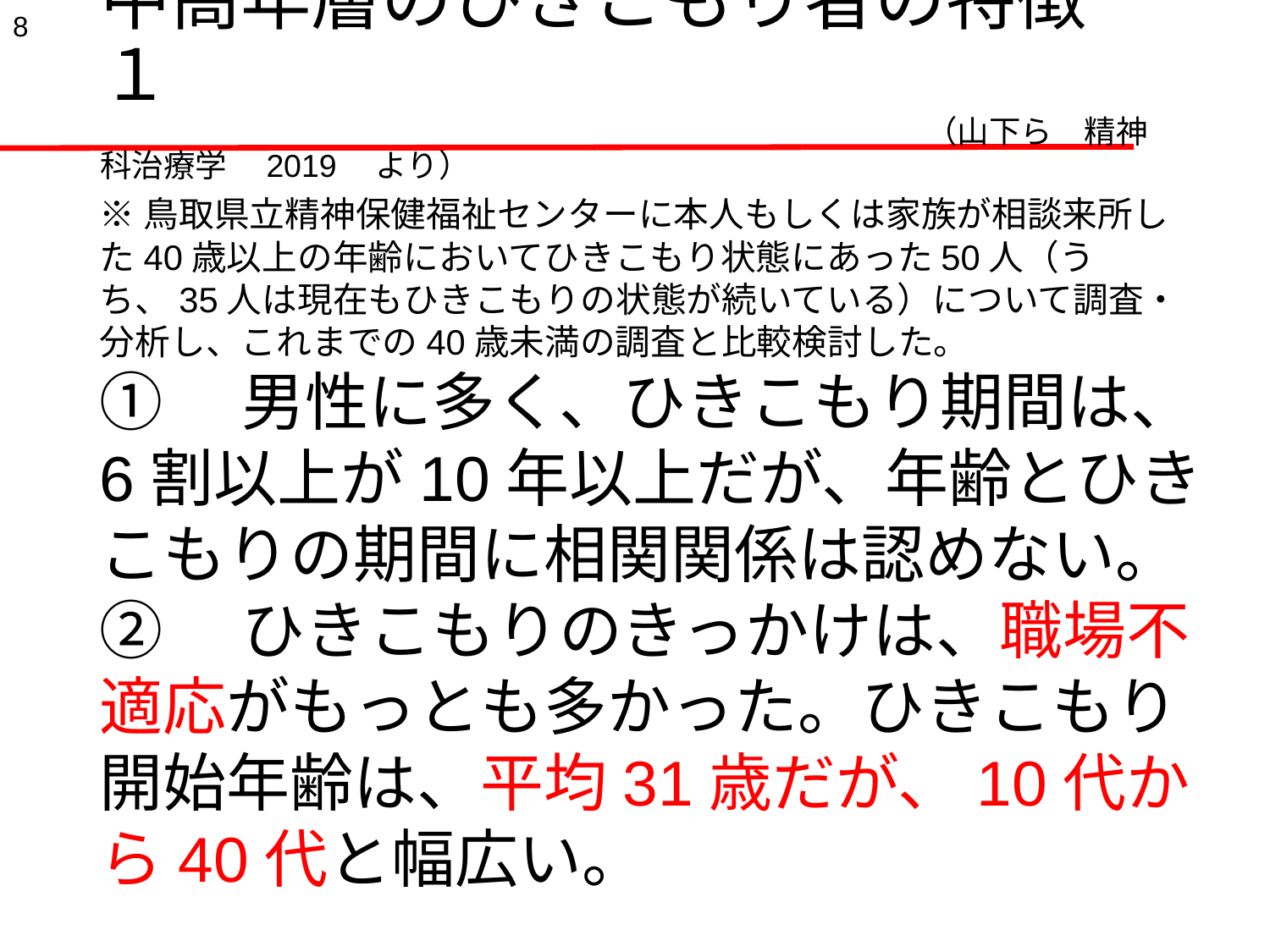

8
# 中高年層のひきこもり者の特徴　１ 　　　　　　　　　　　　　　　　　　　　　　　　　　（山下ら　精神科治療学　2019　より）
※鳥取県立精神保健福祉センターに本人もしくは家族が相談来所した40歳以上の年齢においてひきこもり状態にあった50人（うち、35人は現在もひきこもりの状態が続いている）について調査・分析し、これまでの40歳未満の調査と比較検討した。
①　男性に多く、ひきこもり期間は、6割以上が10年以上だが、年齢とひきこもりの期間に相関関係は認めない。
②　ひきこもりのきっかけは、職場不適応がもっとも多かった。ひきこもり開始年齢は、平均31歳だが、10代から40代と幅広い。